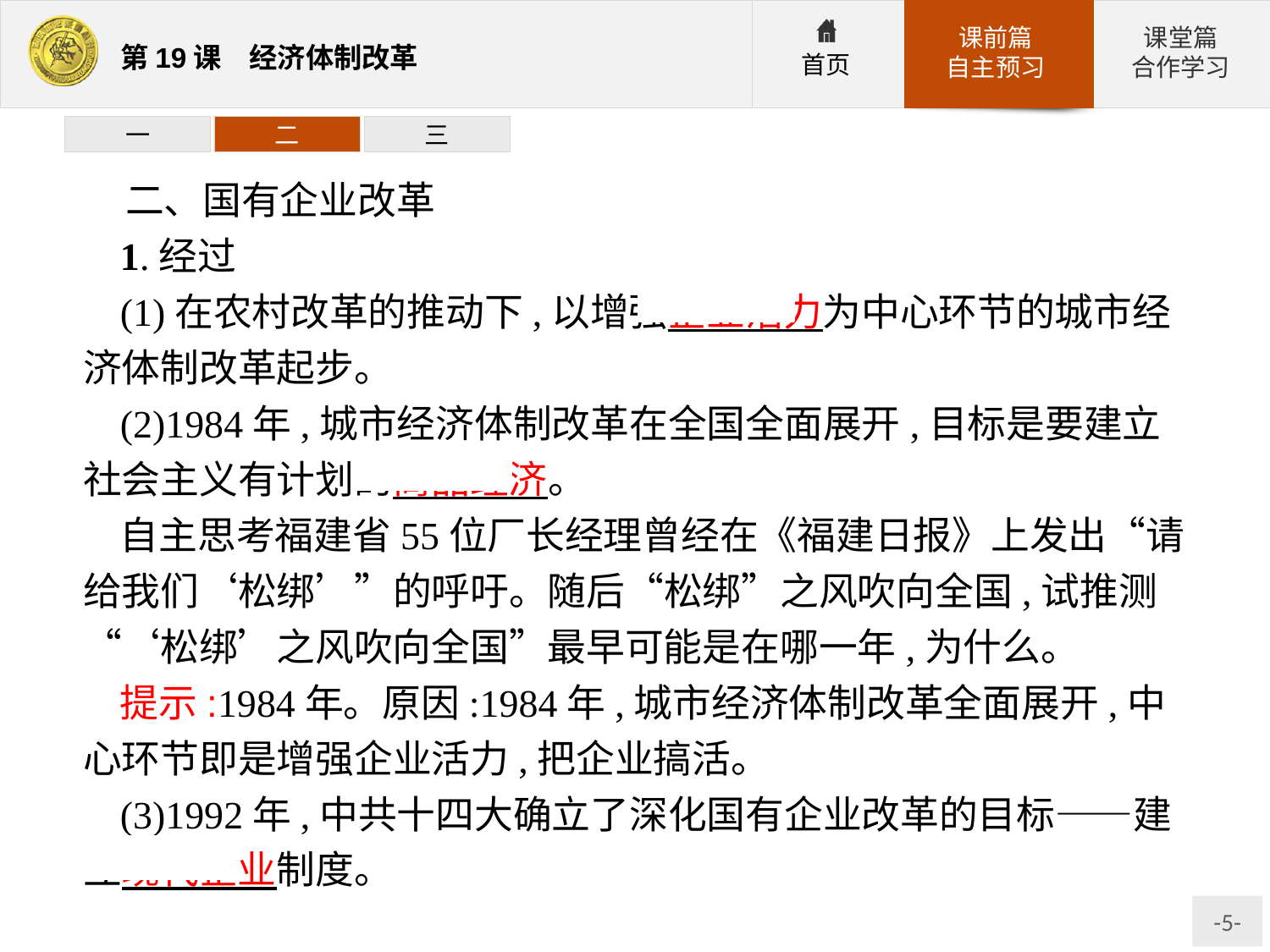

一
二
三
二、国有企业改革
1.经过
(1)在农村改革的推动下,以增强企业活力为中心环节的城市经济体制改革起步。
(2)1984年,城市经济体制改革在全国全面展开,目标是要建立社会主义有计划的商品经济。
自主思考福建省55位厂长经理曾经在《福建日报》上发出“请给我们‘松绑’”的呼吁。随后“松绑”之风吹向全国,试推测“‘松绑’之风吹向全国”最早可能是在哪一年,为什么。
提示:1984年。原因:1984年,城市经济体制改革全面展开,中心环节即是增强企业活力,把企业搞活。
(3)1992年,中共十四大确立了深化国有企业改革的目标——建立现代企业制度。